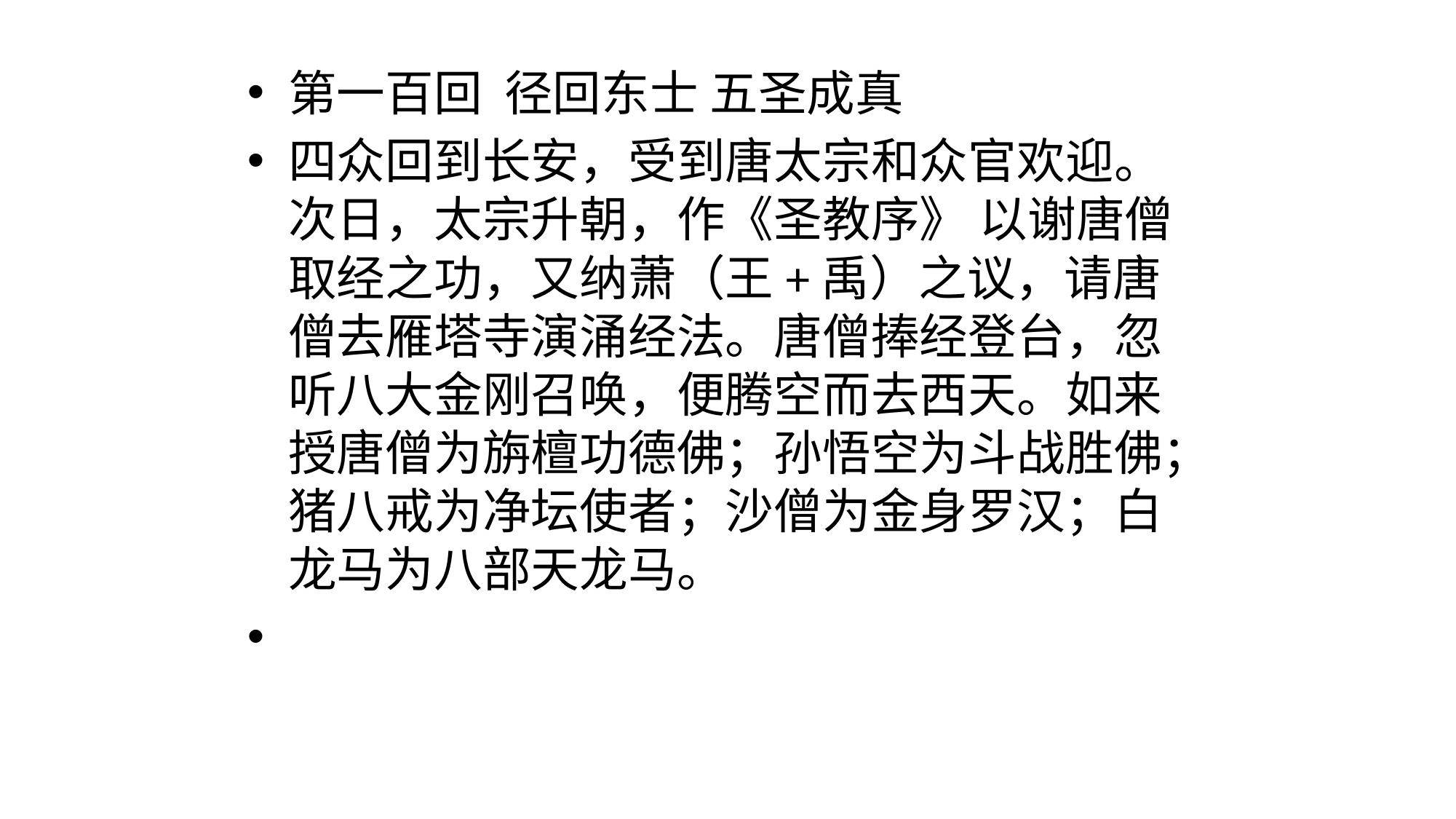

#
第一百回  径回东士 五圣成真
四众回到长安，受到唐太宗和众官欢迎。次日，太宗升朝，作《圣教序》 以谢唐僧取经之功，又纳萧（王+禹）之议，请唐僧去雁塔寺演涌经法。唐僧捧经登台，忽听八大金刚召唤，便腾空而去西天。如来授唐僧为旃檀功德佛；孙悟空为斗战胜佛；猪八戒为净坛使者；沙僧为金身罗汉；白龙马为八部天龙马。